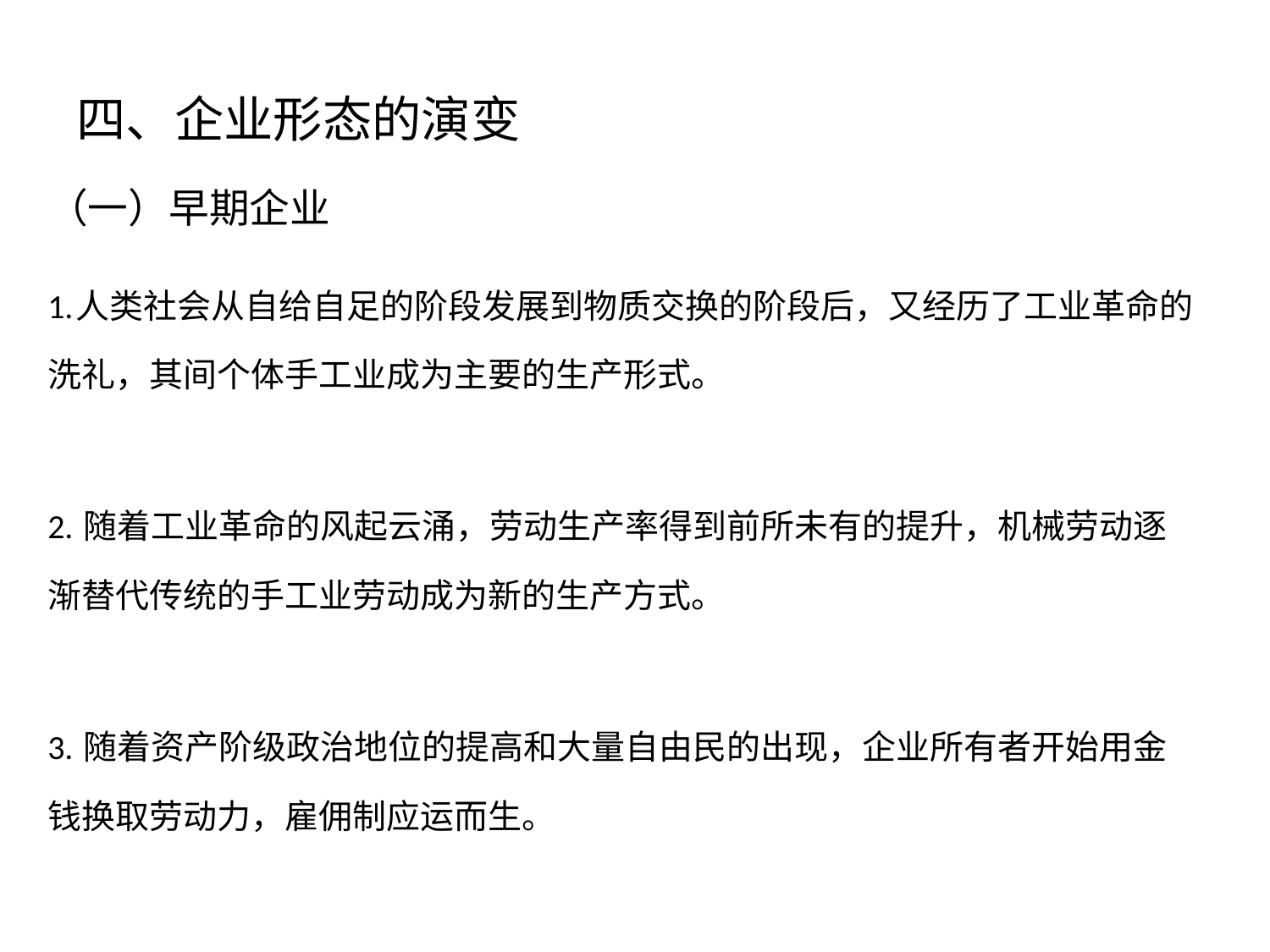

# 四、企业形态的演变
（一）早期企业

1.人类社会从自给自足的阶段发展到物质交换的阶段后，又经历了工业革命的 洗礼，其间个体手工业成为主要的生产形式。

2. 随着工业革命的风起云涌，劳动生产率得到前所未有的提升，机械劳动逐渐替代传统的手工业劳动成为新的生产方式。

3. 随着资产阶级政治地位的提高和大量自由民的出现，企业所有者开始用金钱换取劳动力，雇佣制应运而生。